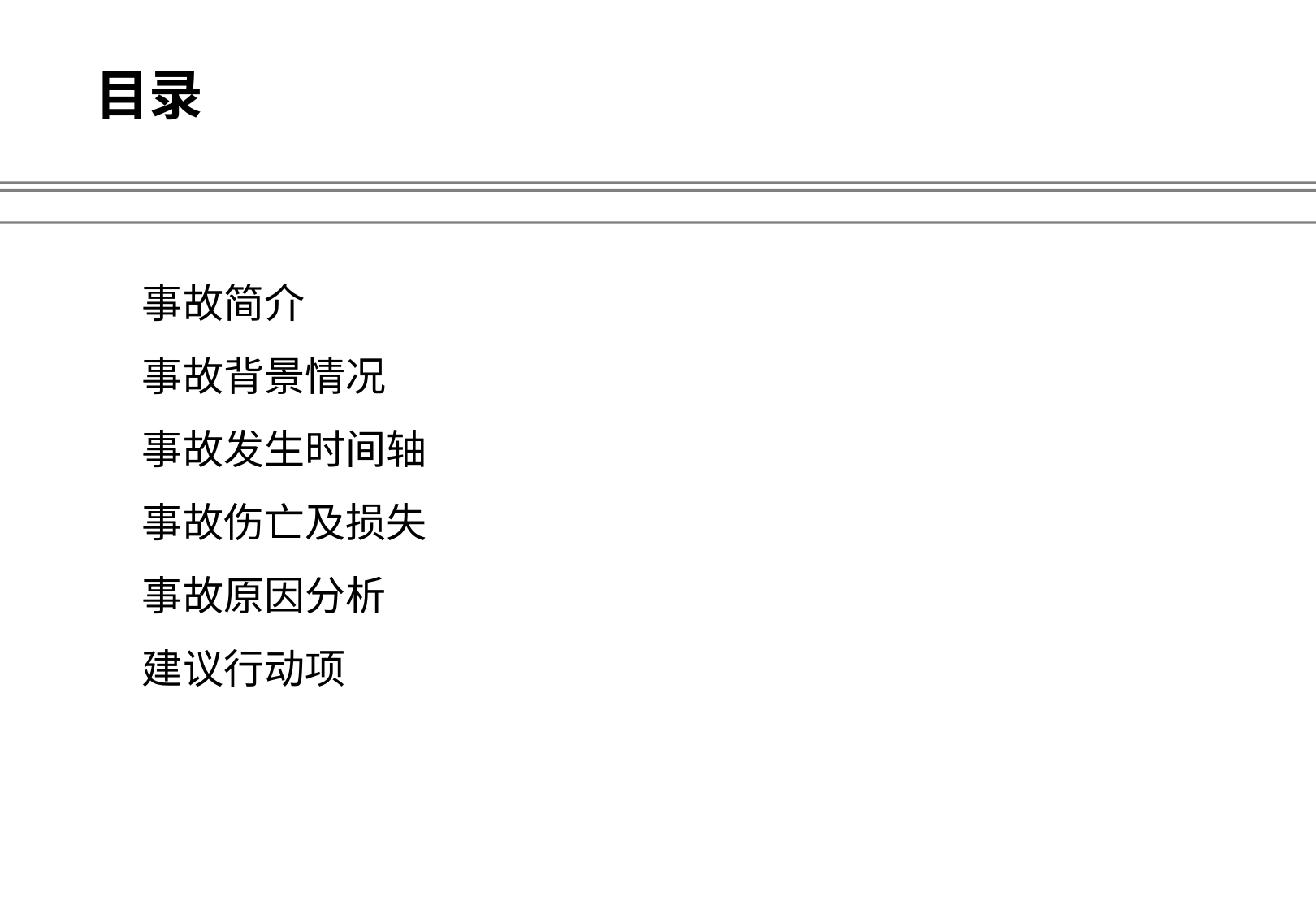

# 目录
事故简介
事故背景情况
事故发生时间轴
事故伤亡及损失
事故原因分析
建议行动项